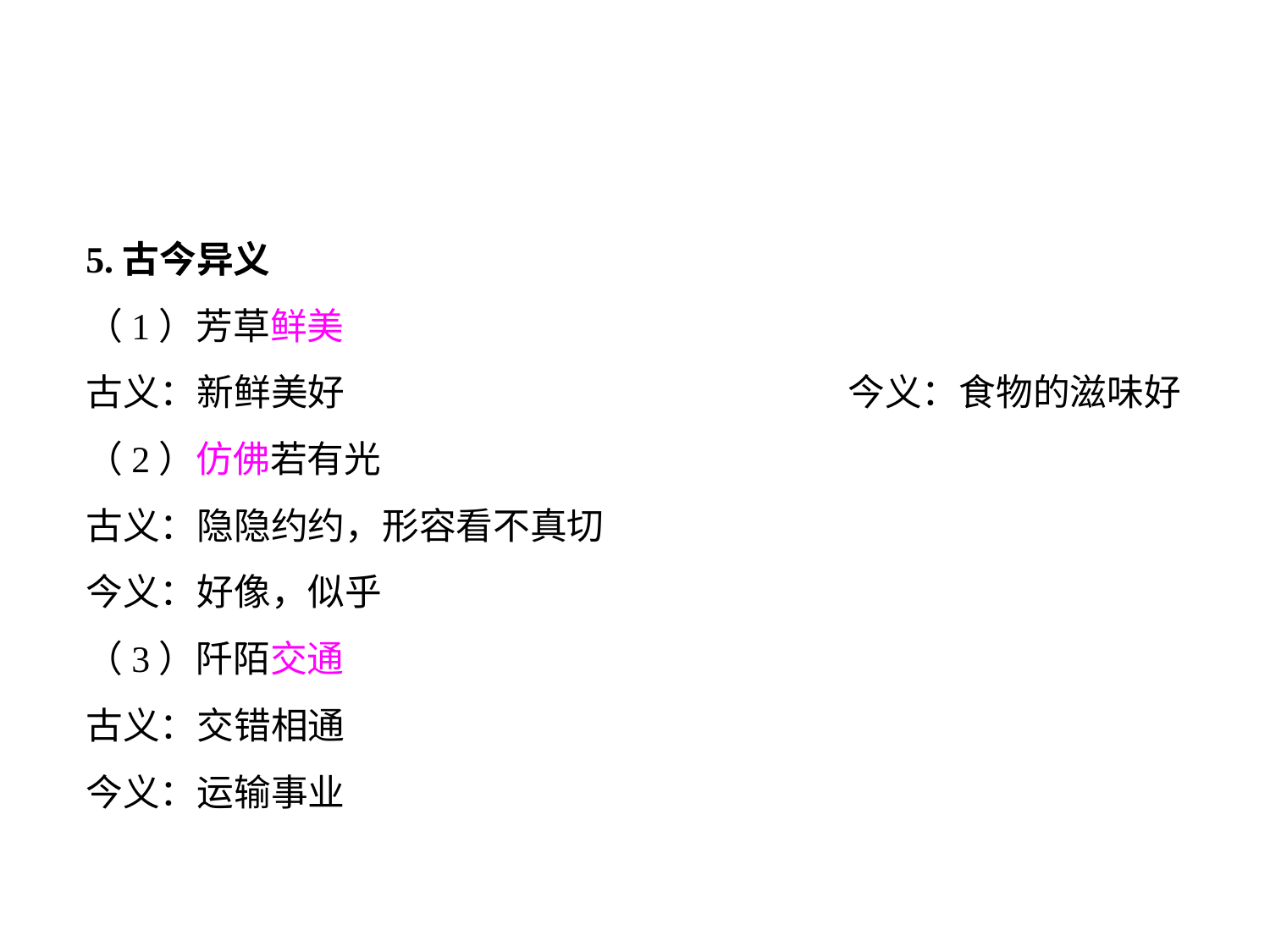

5.古今异义
（1）芳草鲜美
古义：新鲜美好				今义：食物的滋味好
（2）仿佛若有光
古义：隐隐约约，形容看不真切
今义：好像，似乎
（3）阡陌交通
古义：交错相通
今义：运输事业